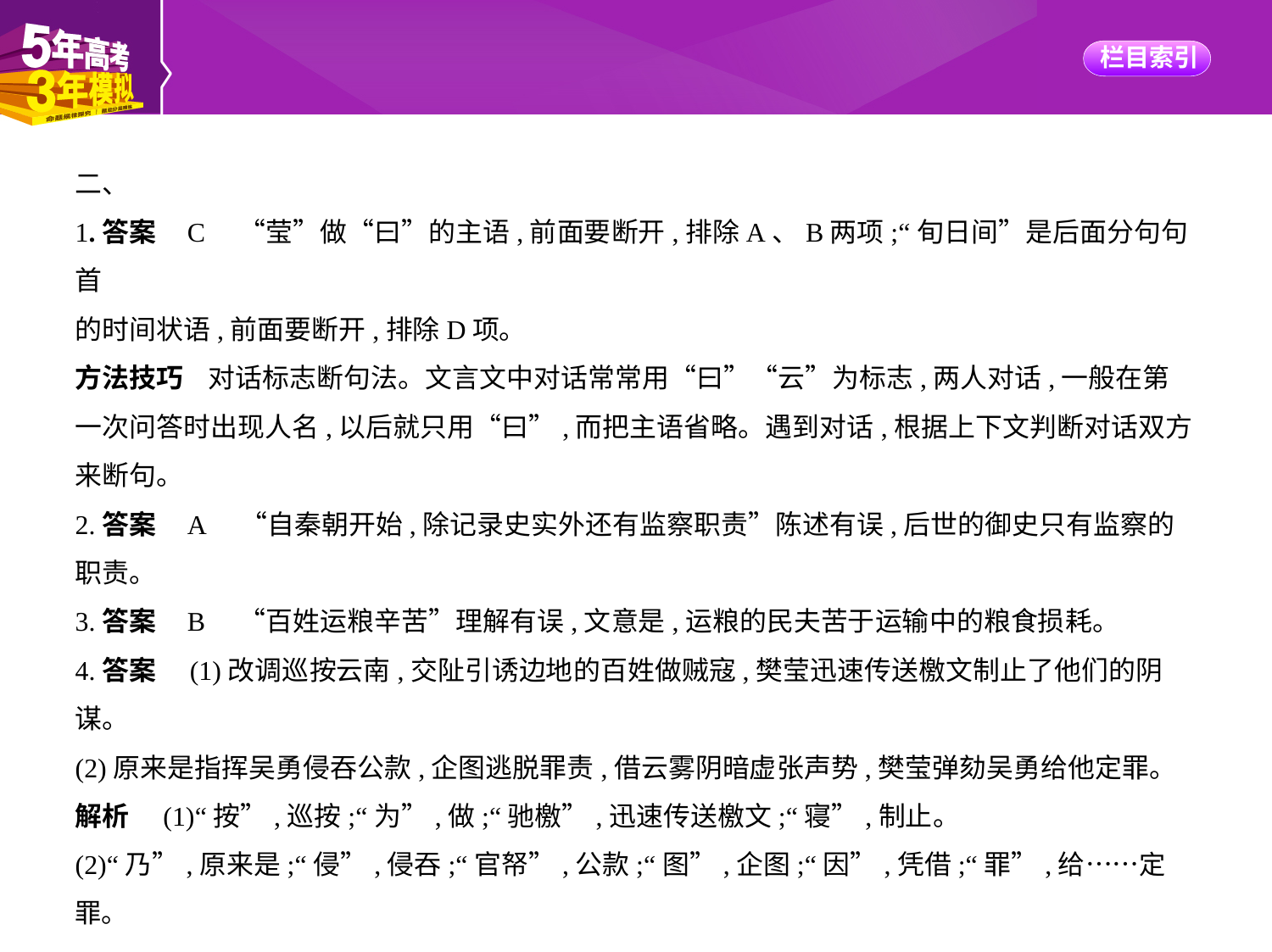

二、
1.答案    C　“莹”做“曰”的主语,前面要断开,排除A、B两项;“旬日间”是后面分句句首
的时间状语,前面要断开,排除D项。
方法技巧    对话标志断句法。文言文中对话常常用“曰”“云”为标志,两人对话,一般在第
一次问答时出现人名,以后就只用“曰”,而把主语省略。遇到对话,根据上下文判断对话双方
来断句。
2.答案    A　“自秦朝开始,除记录史实外还有监察职责”陈述有误,后世的御史只有监察的
职责。
3.答案    B　“百姓运粮辛苦”理解有误,文意是,运粮的民夫苦于运输中的粮食损耗。
4.答案　(1)改调巡按云南,交阯引诱边地的百姓做贼寇,樊莹迅速传送檄文制止了他们的阴
谋。
(2)原来是指挥吴勇侵吞公款,企图逃脱罪责,借云雾阴暗虚张声势,樊莹弹劾吴勇给他定罪。
解析　(1)“按”,巡按;“为”,做;“驰檄”,迅速传送檄文;“寝”,制止。
(2)“乃”,原来是;“侵”,侵吞;“官帑”,公款;“图”,企图;“因”,凭借;“罪”,给……定罪。